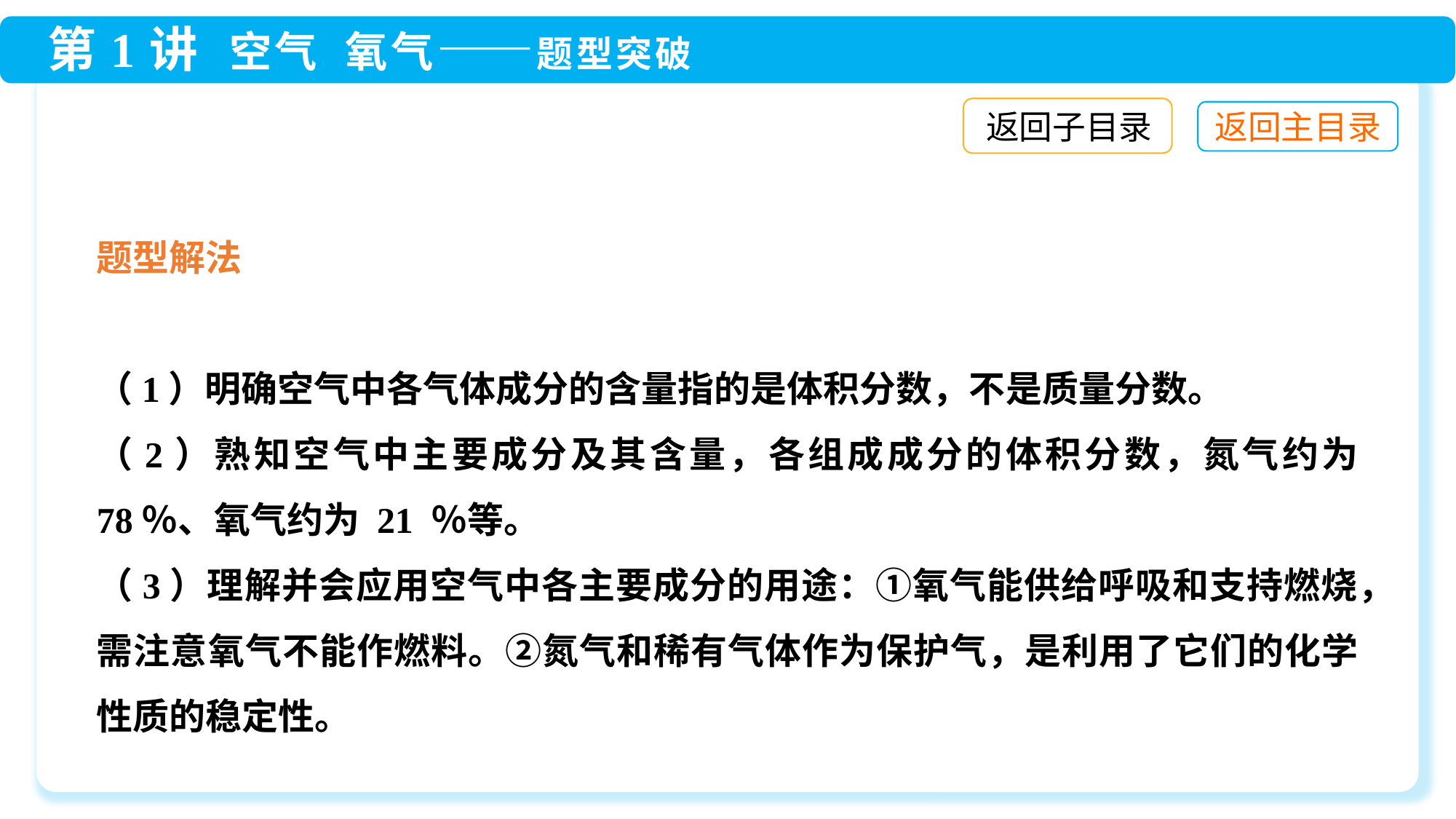

返回子目录
题型解法

（1）明确空气中各气体成分的含量指的是体积分数，不是质量分数。
（2）熟知空气中主要成分及其含量，各组成成分的体积分数，氮气约为 78％、氧气约为 21 ％等。
（3）理解并会应用空气中各主要成分的用途：①氧气能供给呼吸和支持燃烧，需注意氧气不能作燃料。②氮气和稀有气体作为保护气，是利用了它们的化学性质的稳定性。